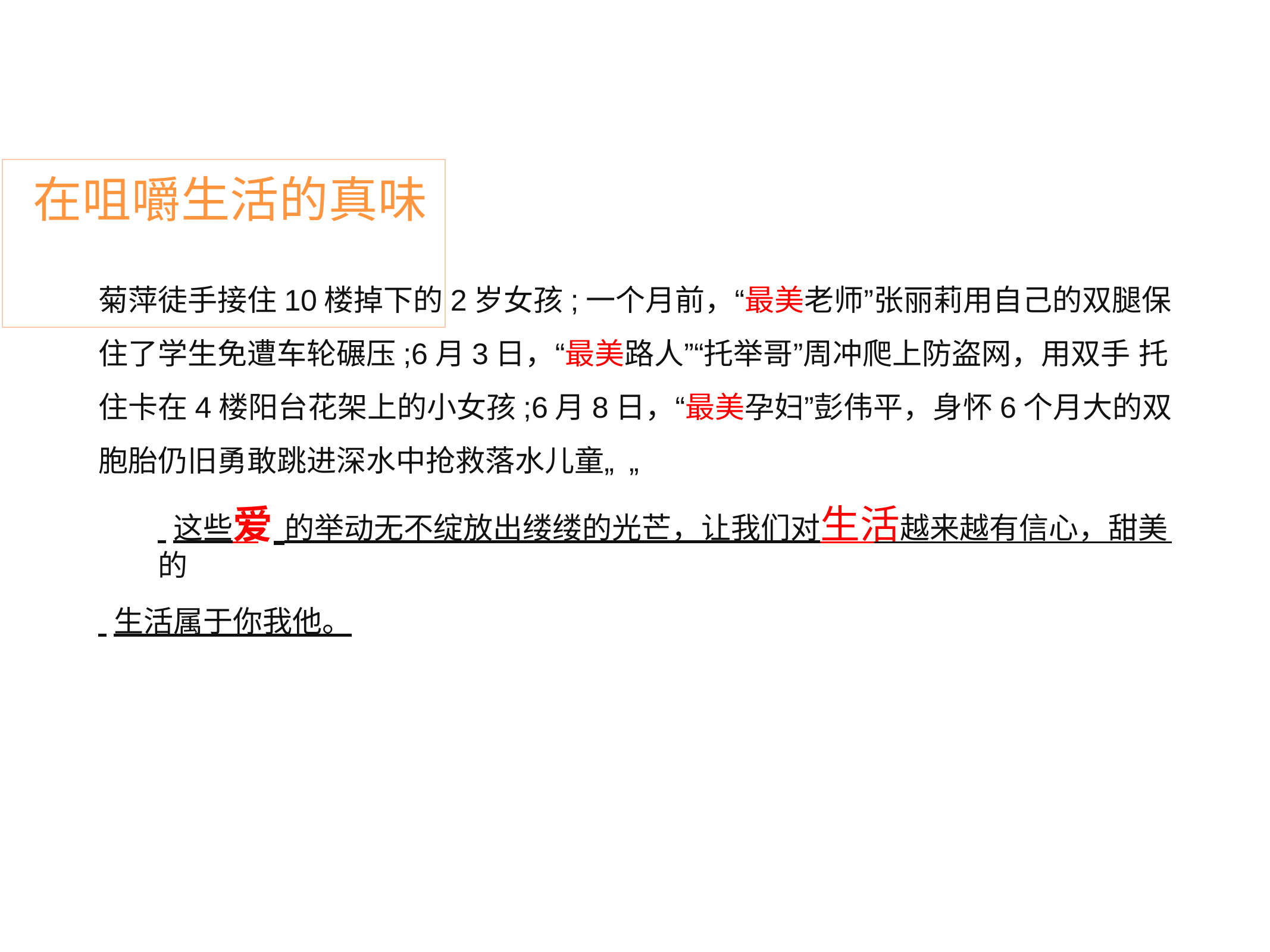

# 在咀嚼生活的真味
菊萍徒手接住10楼掉下的2岁女孩;一个月前，“最美老师”张丽莉用自己的双腿保 住了学生免遭车轮碾压;6月3日，“最美路人”“托举哥”周冲爬上防盗网，用双手 托住卡在4楼阳台花架上的小女孩;6月8日，“最美孕妇”彭伟平，身怀6个月大的双 胞胎仍旧勇敢跳进深水中抢救落水儿童„„
 这些爱 的举动无不绽放出缕缕的光芒，让我们对生活越来越有信心，甜美的
 生活属于你我他。